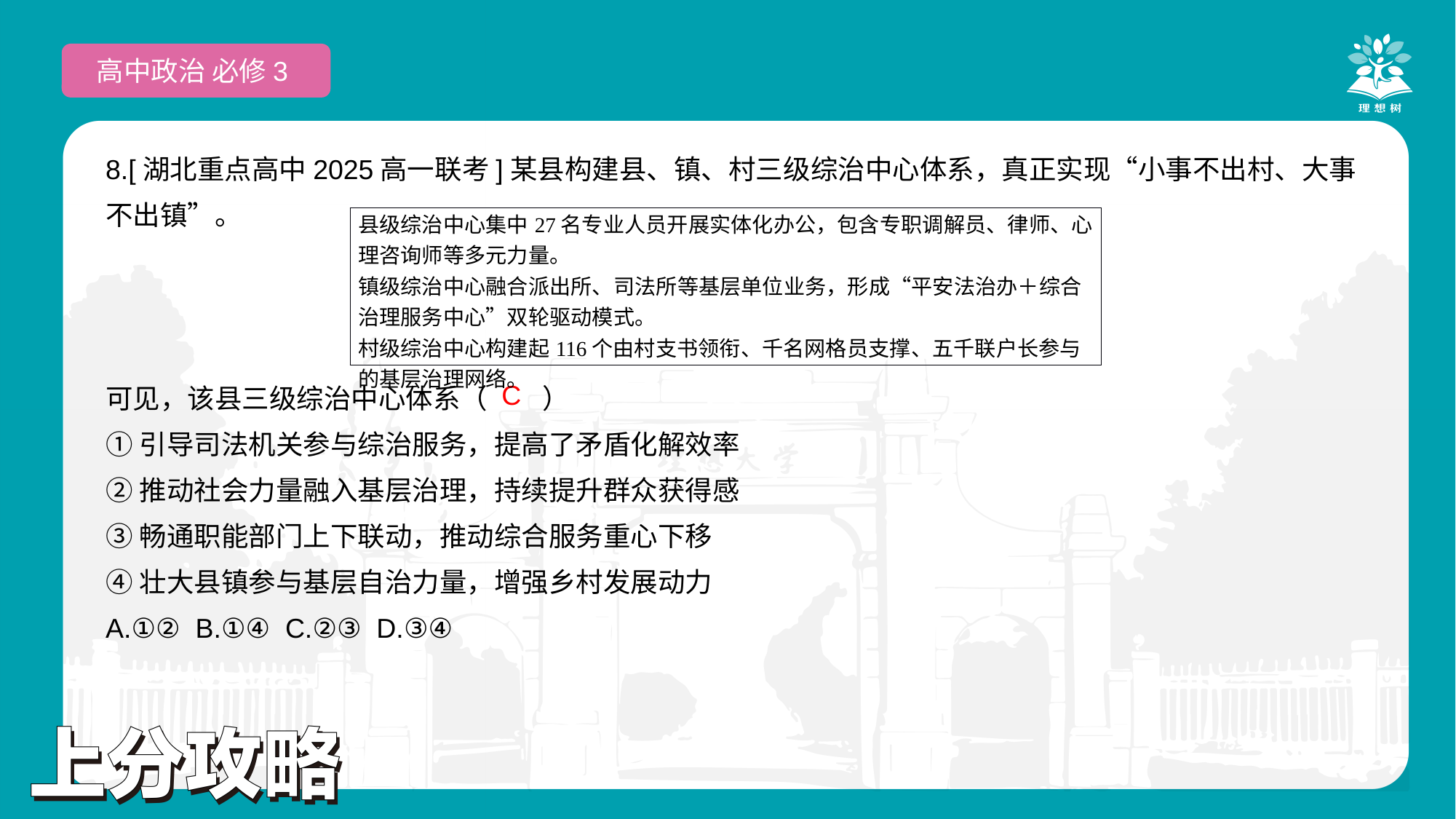

高中政治 必修3
8.[湖北重点高中2025高一联考]某县构建县、镇、村三级综治中心体系，真正实现“小事不出村、大事不出镇”。

可见，该县三级综治中心体系（　　）
①引导司法机关参与综治服务，提高了矛盾化解效率
②推动社会力量融入基层治理，持续提升群众获得感
③畅通职能部门上下联动，推动综合服务重心下移
④壮大县镇参与基层自治力量，增强乡村发展动力
A.①②  B.①④  C.②③  D.③④
| 县级综治中心集中27名专业人员开展实体化办公，包含专职调解员、律师、心理咨询师等多元力量。 镇级综治中心融合派出所、司法所等基层单位业务，形成“平安法治办＋综合治理服务中心”双轮驱动模式。 村级综治中心构建起116个由村支书领衔、千名网格员支撑、五千联户长参与的基层治理网络。 |
| --- |
 C